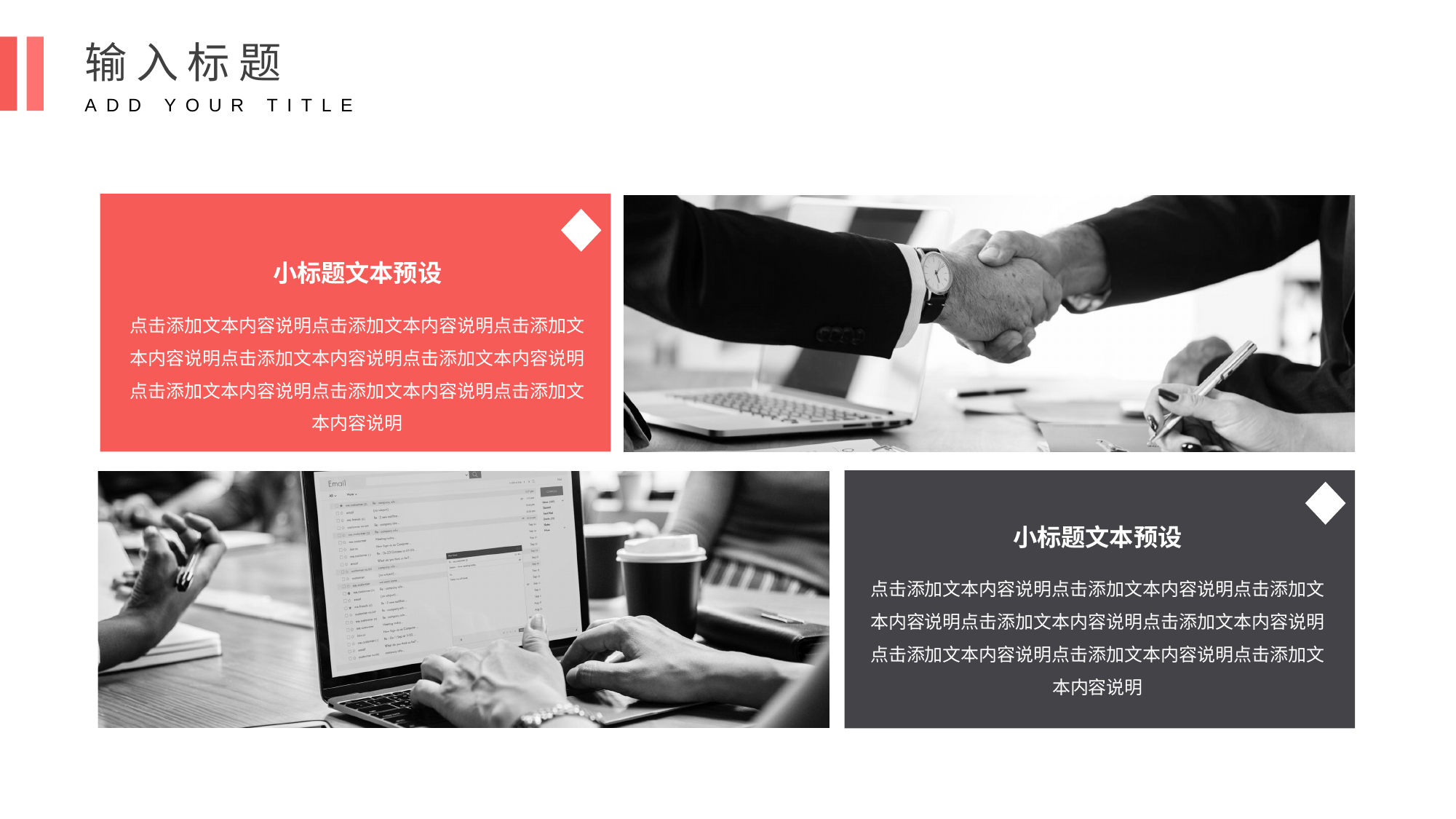

输入标题
ADD YOUR TITLE

小标题文本预设
点击添加文本内容说明点击添加文本内容说明点击添加文本内容说明点击添加文本内容说明点击添加文本内容说明点击添加文本内容说明点击添加文本内容说明点击添加文本内容说明

小标题文本预设
点击添加文本内容说明点击添加文本内容说明点击添加文本内容说明点击添加文本内容说明点击添加文本内容说明点击添加文本内容说明点击添加文本内容说明点击添加文本内容说明